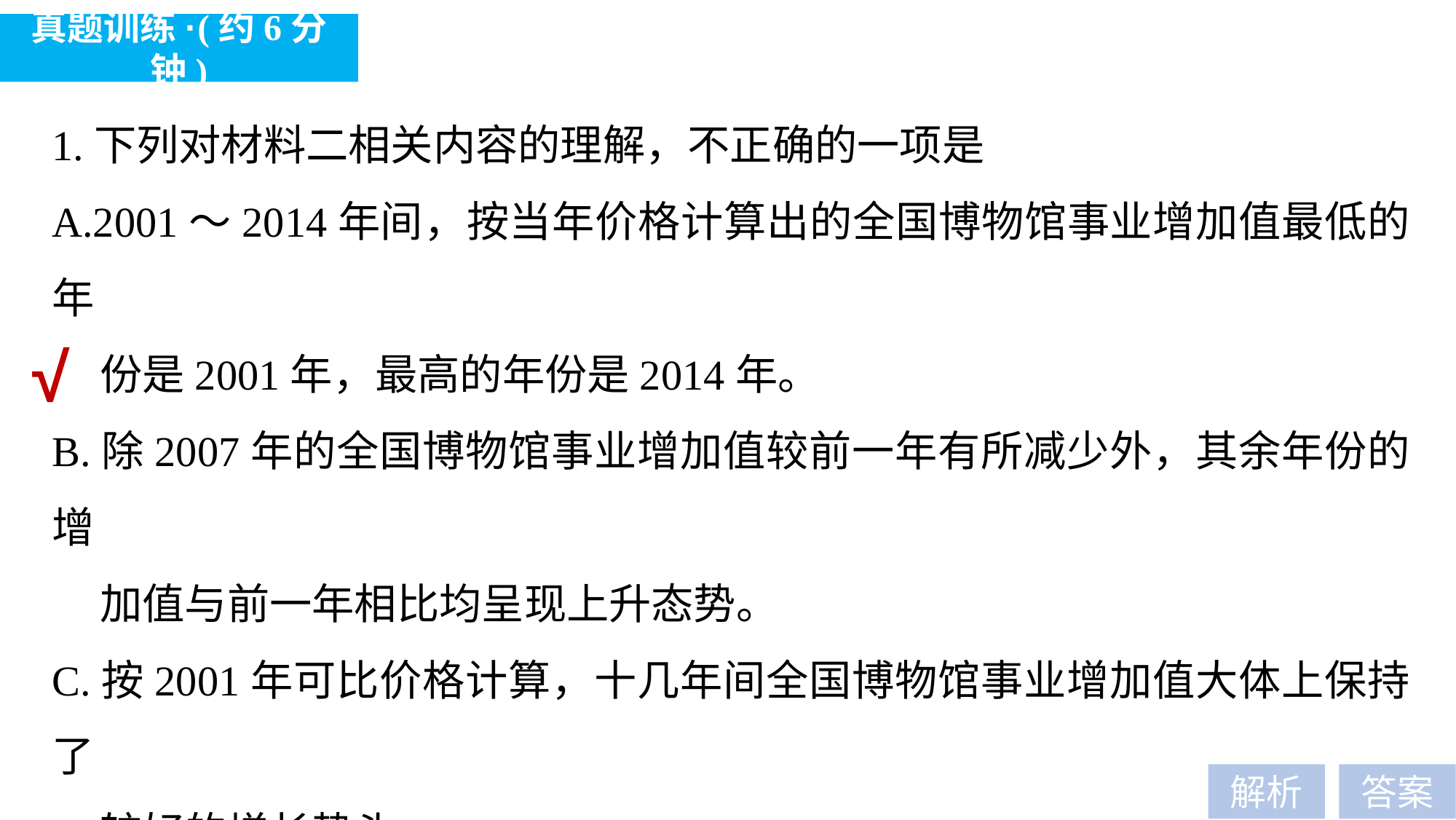

真题训练·(约6分钟)
1.下列对材料二相关内容的理解，不正确的一项是
A.2001～2014年间，按当年价格计算出的全国博物馆事业增加值最低的年
    份是2001年，最高的年份是2014年。
B.除2007年的全国博物馆事业增加值较前一年有所减少外，其余年份的增
    加值与前一年相比均呈现上升态势。
C.按2001年可比价格计算，十几年间全国博物馆事业增加值大体上保持了
    较好的增长势头。
D.按当年价格计算出的增加值与按可比价格计算出的增加值相比，二者差
    距最大的年份是2014年。
√
解析
答案